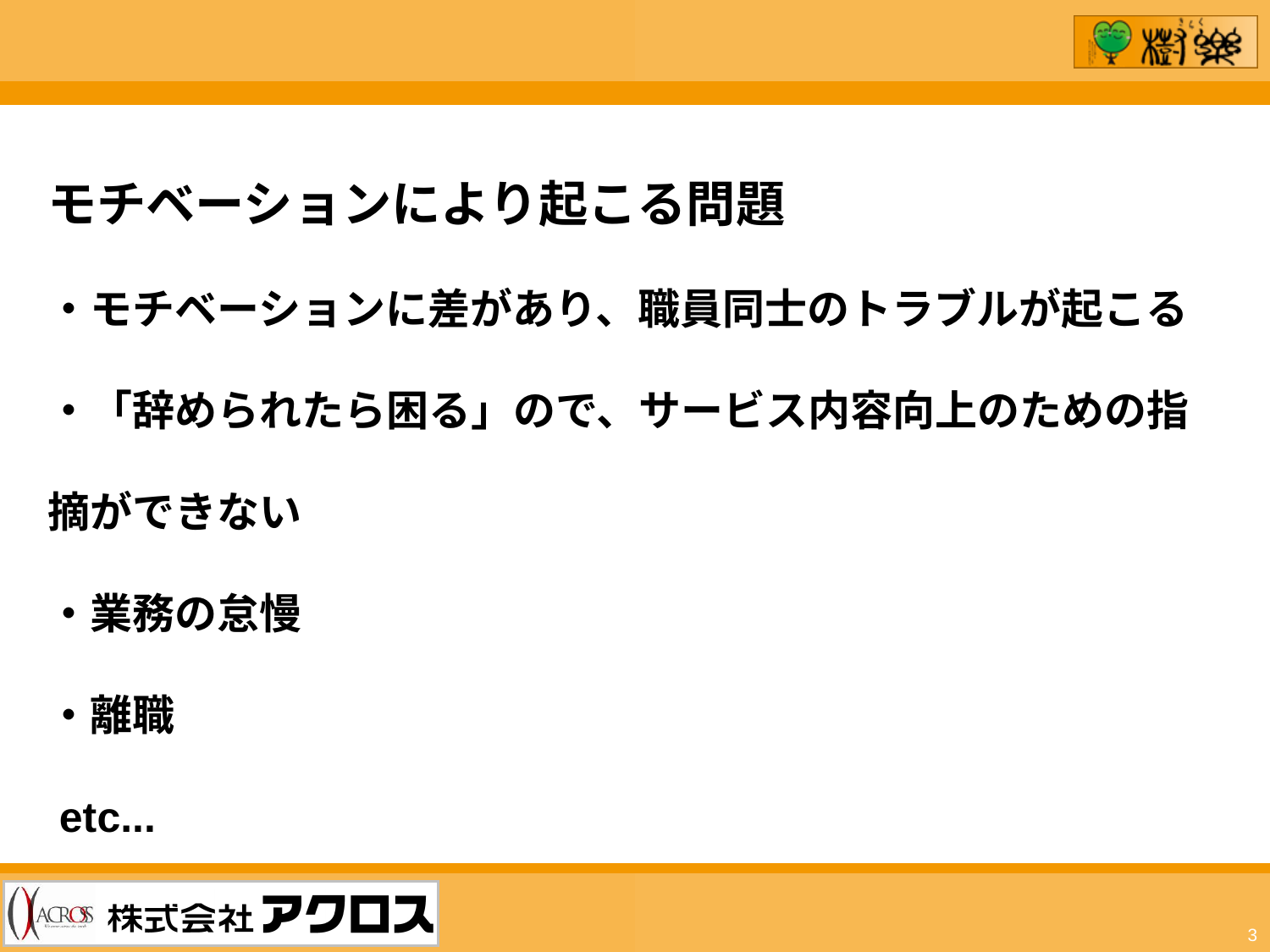

モチベーションにより起こる問題

・モチベーションに差があり、職員同士のトラブルが起こる

・「辞められたら困る」ので、サービス内容向上のための指
摘ができない

・業務の怠慢

・離職

 etc...

3